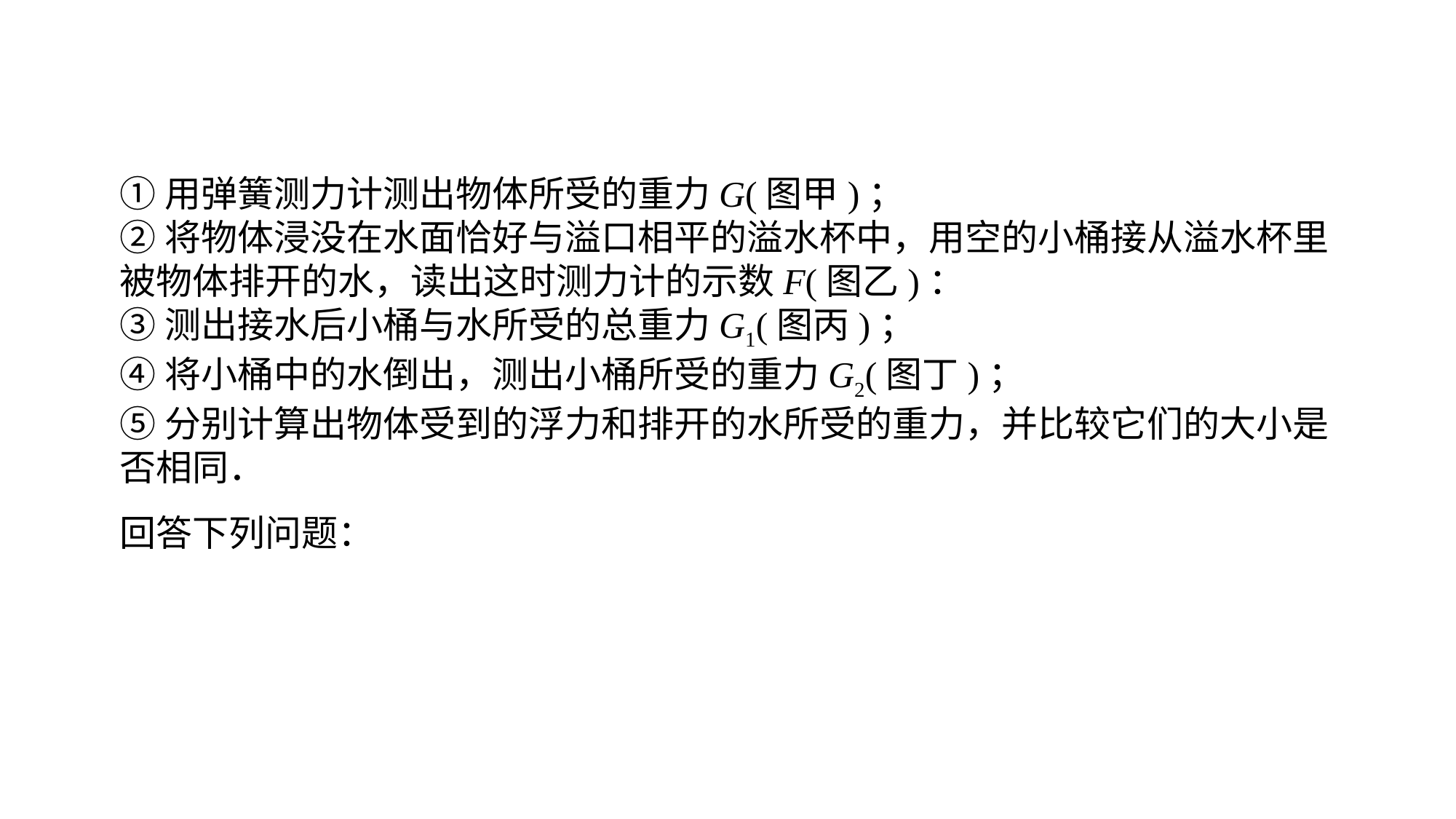

①用弹簧测力计测出物体所受的重力G(图甲)；②将物体浸没在水面恰好与溢口相平的溢水杯中，用空的小桶接从溢水杯里被物体排开的水，读出这时测力计的示数F(图乙)：③测出接水后小桶与水所受的总重力G1(图丙)；④将小桶中的水倒出，测出小桶所受的重力G2(图丁)；⑤分别计算出物体受到的浮力和排开的水所受的重力，并比较它们的大小是否相同．回答下列问题：